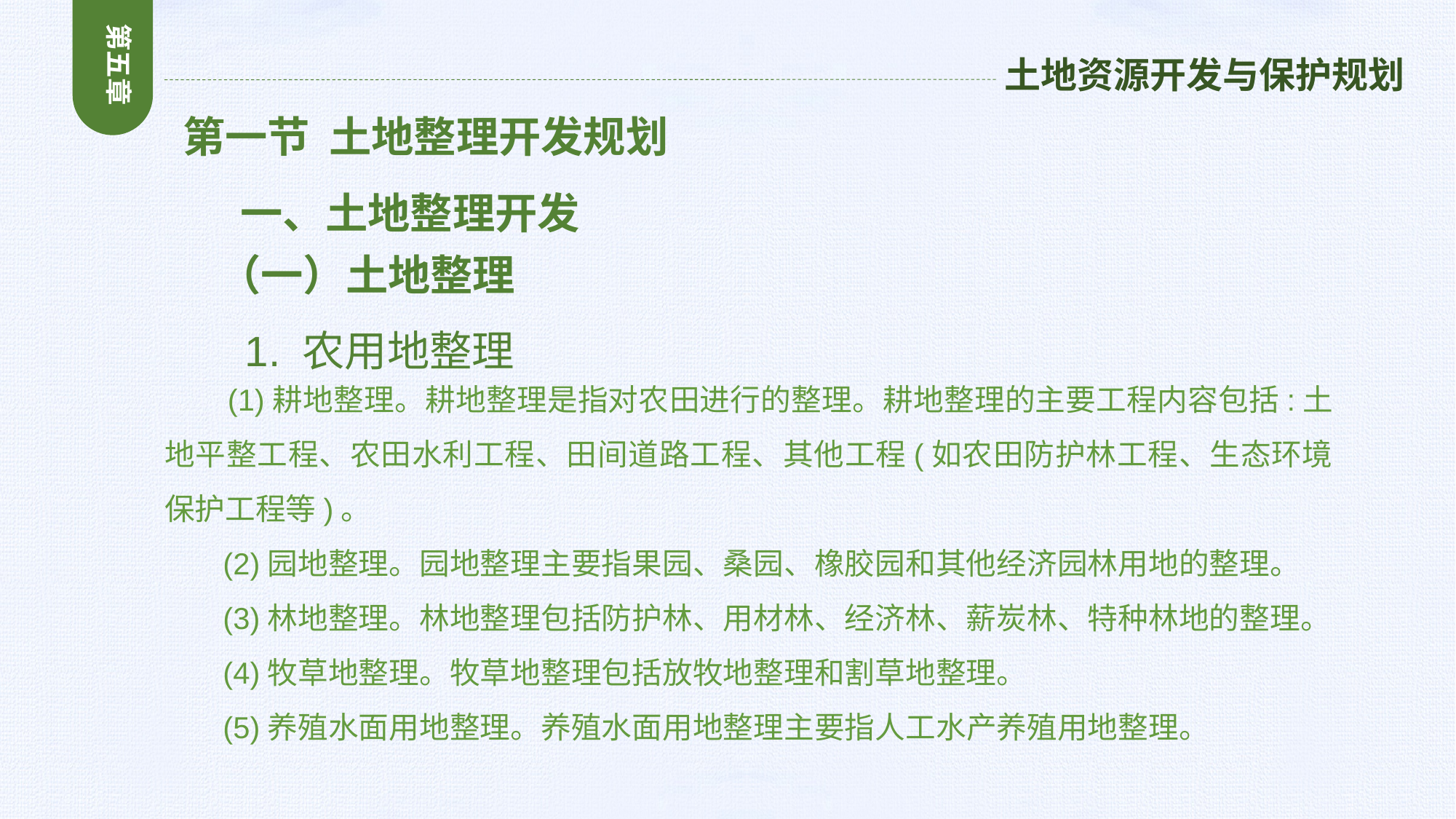

第五章
土地资源开发与保护规划
 第一节  土地整理开发规划
       一、土地整理开发

      （一）土地整理
        1. 农用地整理
        (1)耕地整理。耕地整理是指对农田进行的整理。耕地整理的主要工程内容包括:土地平整工程、农田水利工程、田间道路工程、其他工程(如农田防护林工程、生态环境保护工程等)。
       (2)园地整理。园地整理主要指果园、桑园、橡胶园和其他经济园林用地的整理。
       (3)林地整理。林地整理包括防护林、用材林、经济林、薪炭林、特种林地的整理。
       (4)牧草地整理。牧草地整理包括放牧地整理和割草地整理。
       (5)养殖水面用地整理。养殖水面用地整理主要指人工水产养殖用地整理。